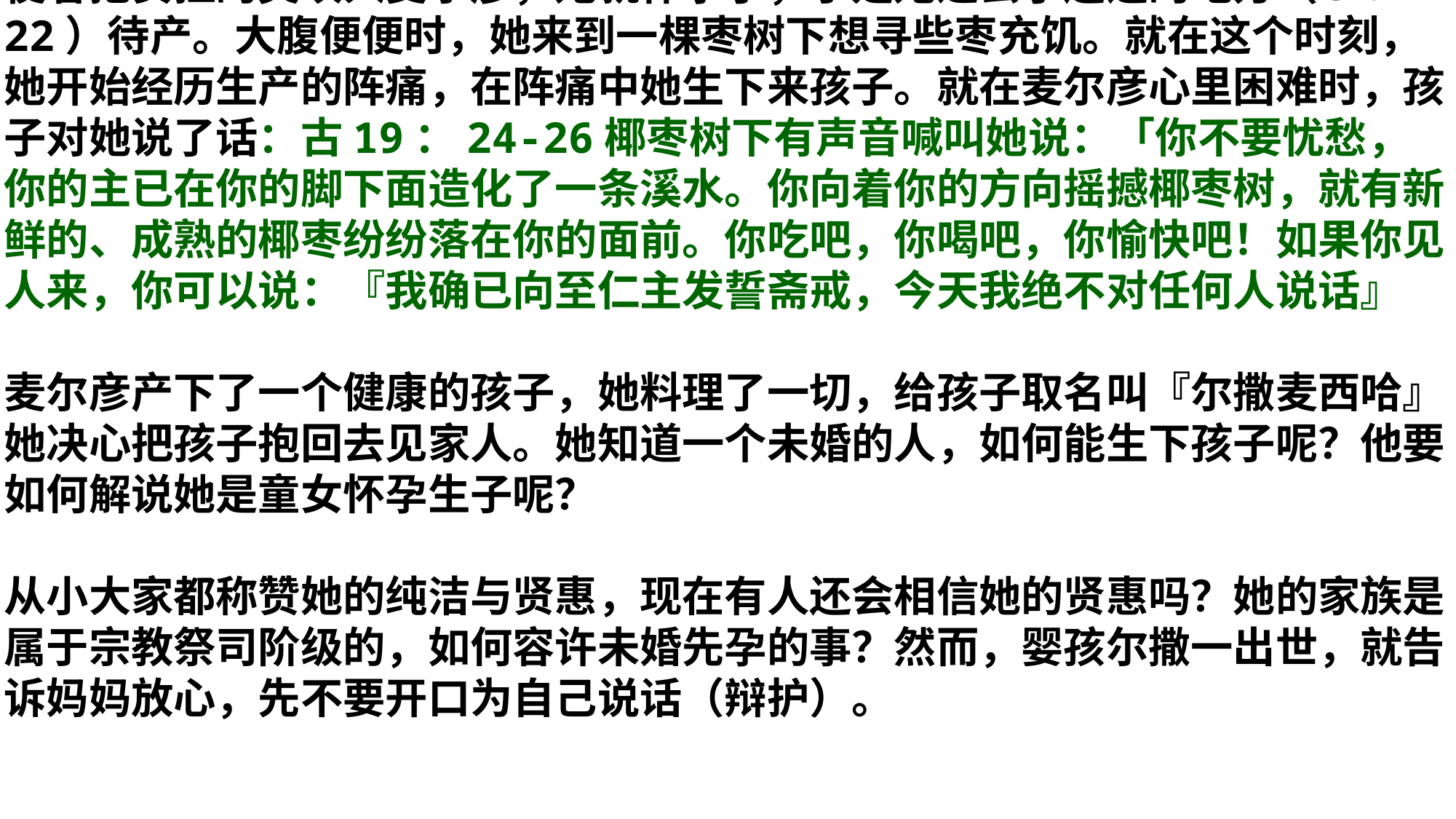

使者把安拉的灵吹入麦尔彦，她就怀孕了，于是她退去了遍远的地方（9：22）待产。大腹便便时，她来到一棵枣树下想寻些枣充饥。就在这个时刻，她开始经历生产的阵痛，在阵痛中她生下来孩子。就在麦尔彦心里困难时，孩子对她说了话：古19：24-26椰枣树下有声音喊叫她说：「你不要忧愁，你的主已在你的脚下面造化了一条溪水。你向着你的方向摇撼椰枣树，就有新鲜的、成熟的椰枣纷纷落在你的面前。你吃吧，你喝吧，你愉快吧！如果你见人来，你可以说：『我确已向至仁主发誓斋戒，今天我绝不对任何人说话』

麦尔彦产下了一个健康的孩子，她料理了一切，给孩子取名叫『尔撒麦西哈』她决心把孩子抱回去见家人。她知道一个未婚的人，如何能生下孩子呢？他要如何解说她是童女怀孕生子呢？

从小大家都称赞她的纯洁与贤惠，现在有人还会相信她的贤惠吗？她的家族是属于宗教祭司阶级的，如何容许未婚先孕的事？然而，婴孩尔撒一出世，就告诉妈妈放心，先不要开口为自己说话（辩护）。